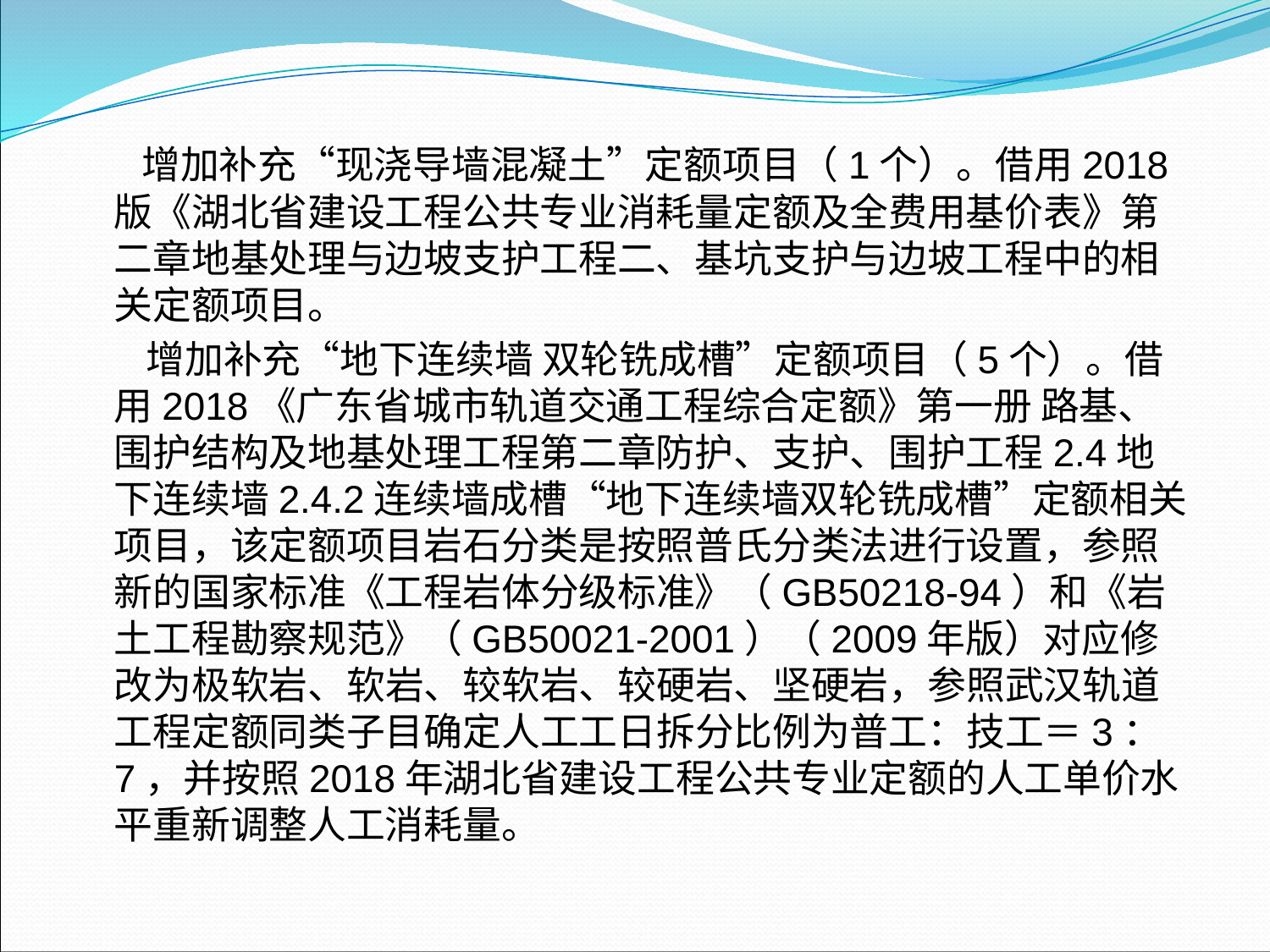

增加补充“现浇导墙混凝土”定额项目（1个）。借用2018版《湖北省建设工程公共专业消耗量定额及全费用基价表》第二章地基处理与边坡支护工程二、基坑支护与边坡工程中的相关定额项目。
       增加补充“地下连续墙 双轮铣成槽”定额项目（5个）。借用2018《广东省城市轨道交通工程综合定额》第一册 路基、围护结构及地基处理工程第二章防护、支护、围护工程2.4地下连续墙2.4.2连续墙成槽“地下连续墙双轮铣成槽”定额相关项目，该定额项目岩石分类是按照普氏分类法进行设置，参照新的国家标准《工程岩体分级标准》（GB50218-94）和《岩土工程勘察规范》（GB50021-2001）（2009年版）对应修改为极软岩、软岩、较软岩、较硬岩、坚硬岩，参照武汉轨道工程定额同类子目确定人工工日拆分比例为普工：技工＝3：7，并按照2018年湖北省建设工程公共专业定额的人工单价水平重新调整人工消耗量。